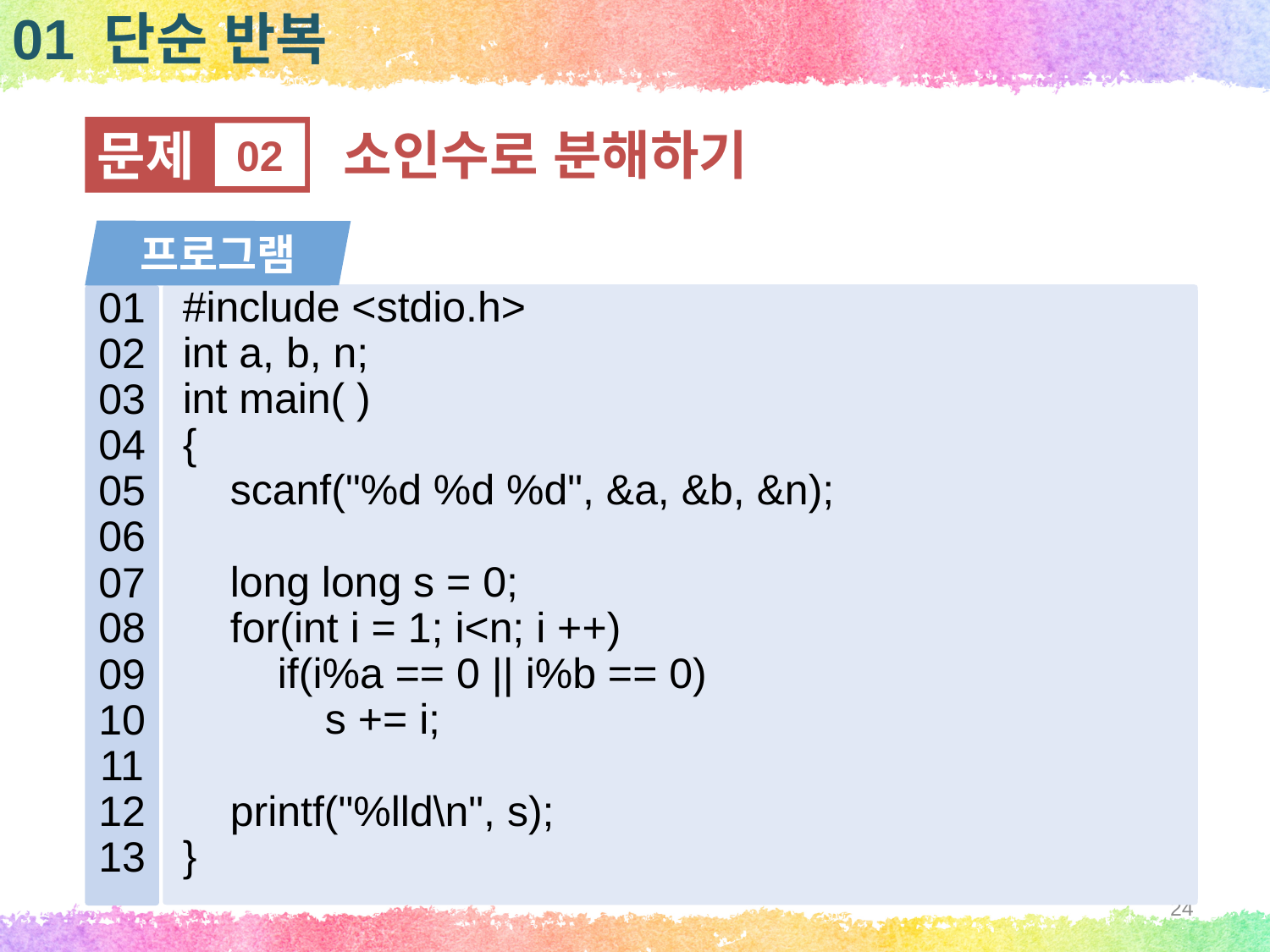

01 단순 반복
문제
02
소인수로 분해하기
프로그램
#include <stdio.h>
int a, b, n;
int main( )
{
    scanf("%d %d %d", &a, &b, &n);

    long long s = 0;
    for(int i = 1; i<n; i ++)
        if(i%a == 0 || i%b == 0)
            s += i;

    printf("%lld\n", s);
}
01
02
03
04
05
06
07
08
09
10
11
12
13
24